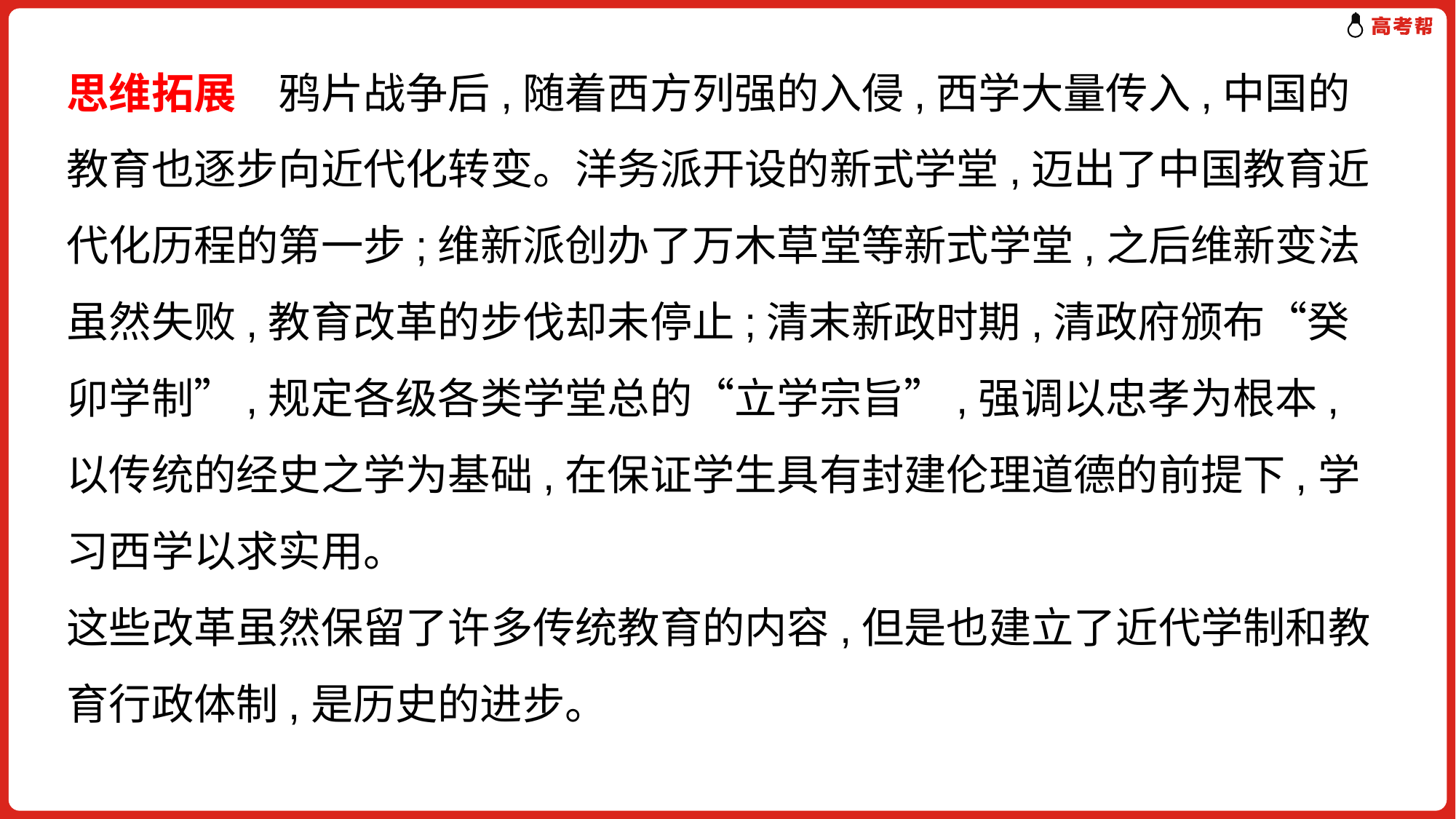

思维拓展　鸦片战争后,随着西方列强的入侵,西学大量传入,中国的教育也逐步向近代化转变。洋务派开设的新式学堂,迈出了中国教育近代化历程的第一步;维新派创办了万木草堂等新式学堂,之后维新变法虽然失败,教育改革的步伐却未停止;清末新政时期,清政府颁布“癸卯学制”,规定各级各类学堂总的“立学宗旨”,强调以忠孝为根本,以传统的经史之学为基础,在保证学生具有封建伦理道德的前提下,学习西学以求实用。
这些改革虽然保留了许多传统教育的内容,但是也建立了近代学制和教育行政体制,是历史的进步。